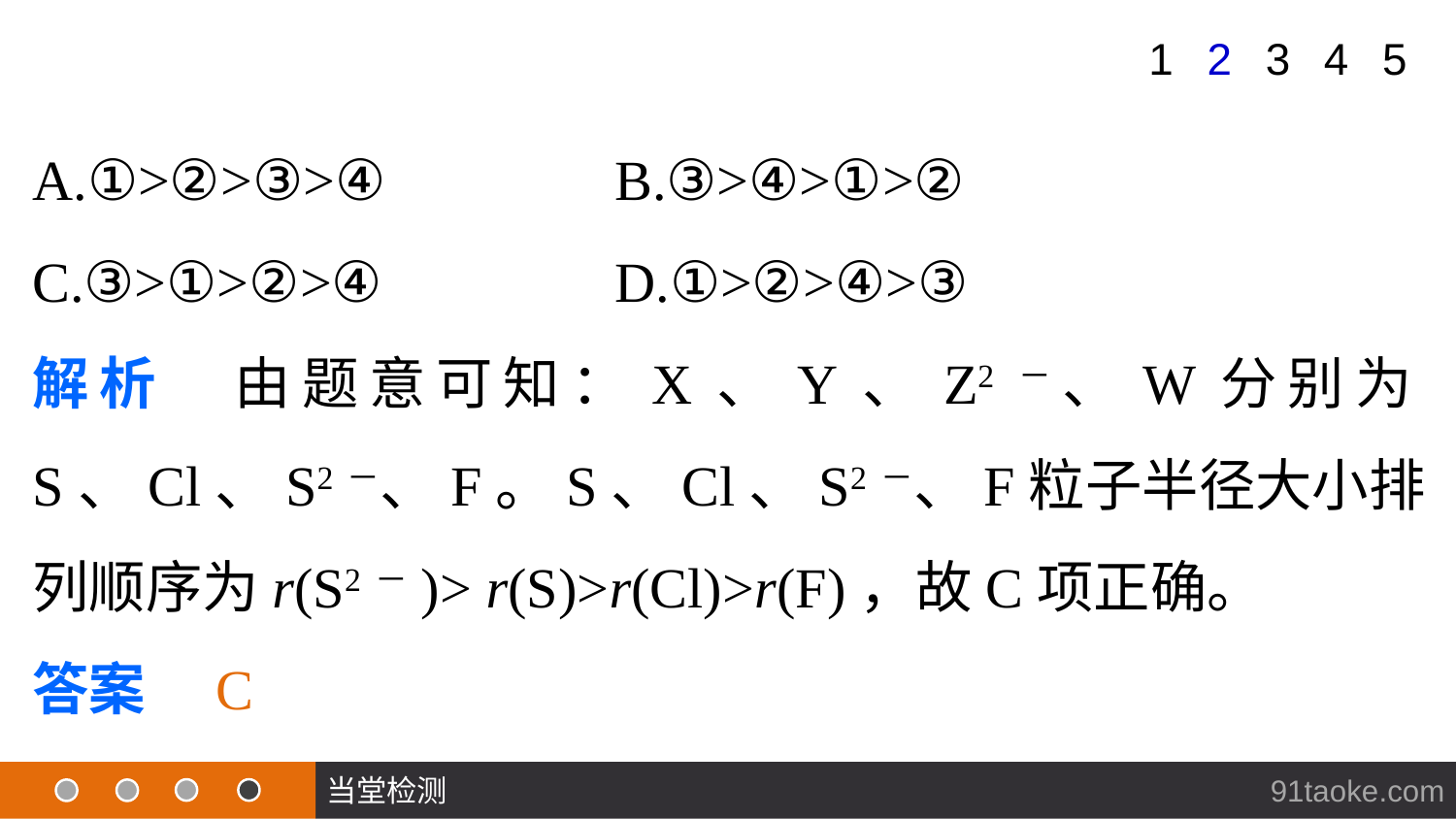

1
2
3
4
5
A.①>②>③>④  		B.③>④>①>②
C.③>①>②>④  		D.①>②>④>③
解析　由题意可知：X、Y、Z2－、W分别为S、Cl、S2－、F。S、Cl、S2－、F粒子半径大小排列顺序为r(S2－)> r(S)>r(Cl)>r(F)，故C项正确。
答案　C